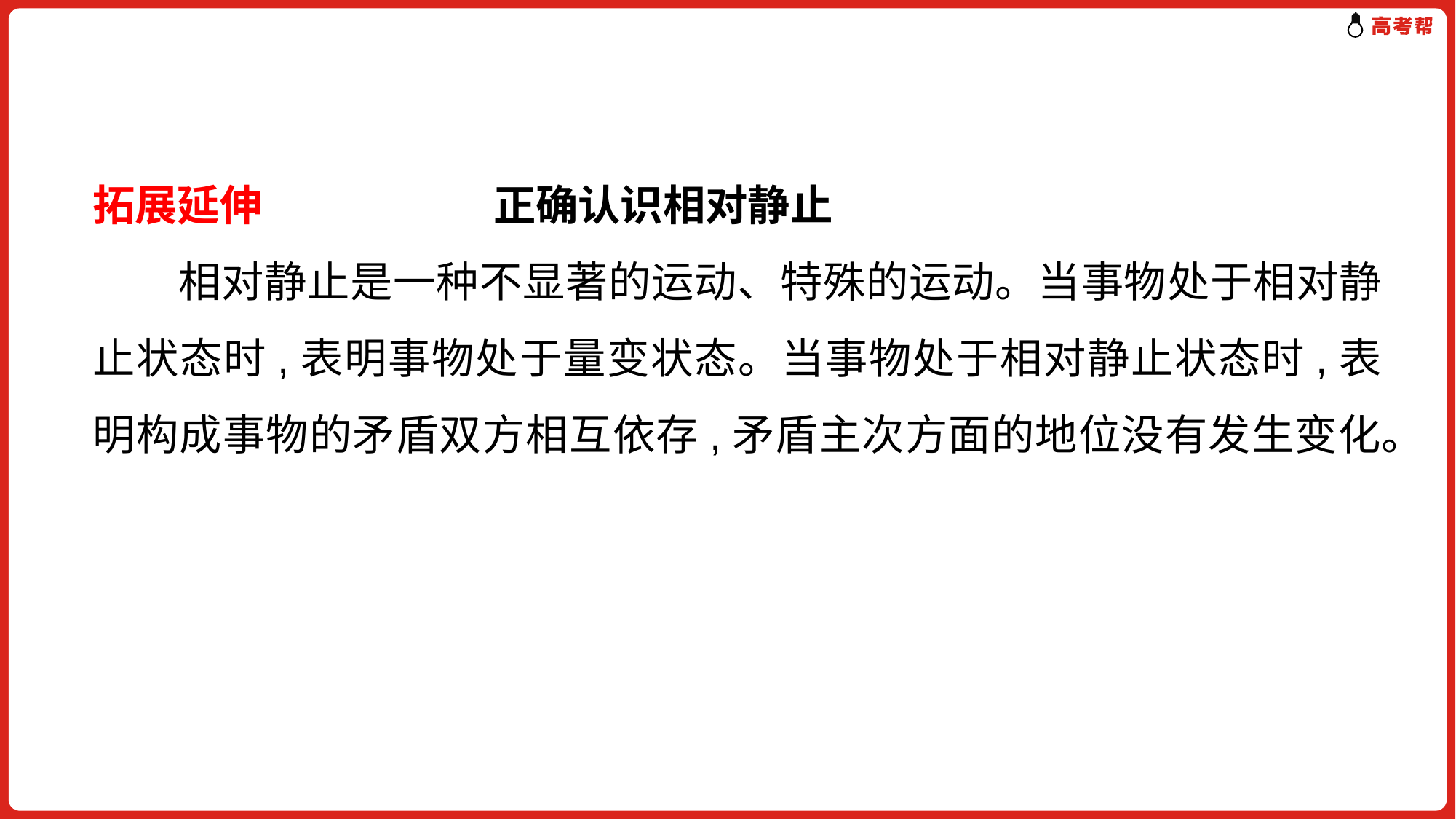

拓展延伸                        正确认识相对静止
　　相对静止是一种不显著的运动、特殊的运动。当事物处于相对静止状态时,表明事物处于量变状态。当事物处于相对静止状态时,表明构成事物的矛盾双方相互依存,矛盾主次方面的地位没有发生变化。